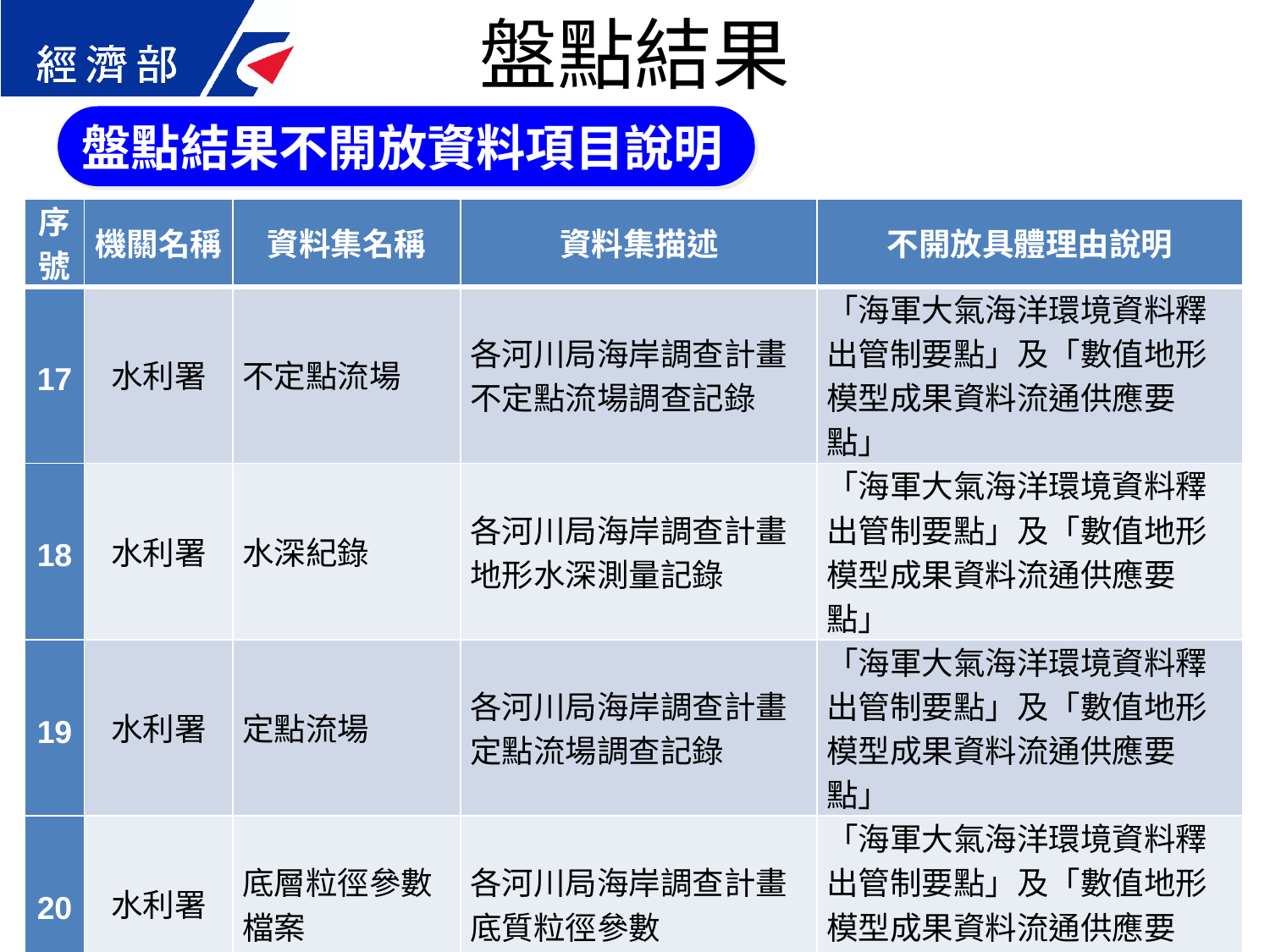

盤點結果
盤點結果不開放資料項目說明
| 序號 | 機關名稱 | 資料集名稱 | 資料集描述 | 不開放具體理由說明 |
| --- | --- | --- | --- | --- |
| 17 | 水利署 | 不定點流場 | 各河川局海岸調查計畫不定點流場調查記錄 | 「海軍大氣海洋環境資料釋出管制要點」及「數值地形模型成果資料流通供應要點」 |
| 18 | 水利署 | 水深紀錄 | 各河川局海岸調查計畫地形水深測量記錄 | 「海軍大氣海洋環境資料釋出管制要點」及「數值地形模型成果資料流通供應要點」 |
| 19 | 水利署 | 定點流場 | 各河川局海岸調查計畫定點流場調查記錄 | 「海軍大氣海洋環境資料釋出管制要點」及「數值地形模型成果資料流通供應要點」 |
| 20 | 水利署 | 底層粒徑參數檔案 | 各河川局海岸調查計畫底質粒徑參數 | 「海軍大氣海洋環境資料釋出管制要點」及「數值地形模型成果資料流通供應要點」 |
32